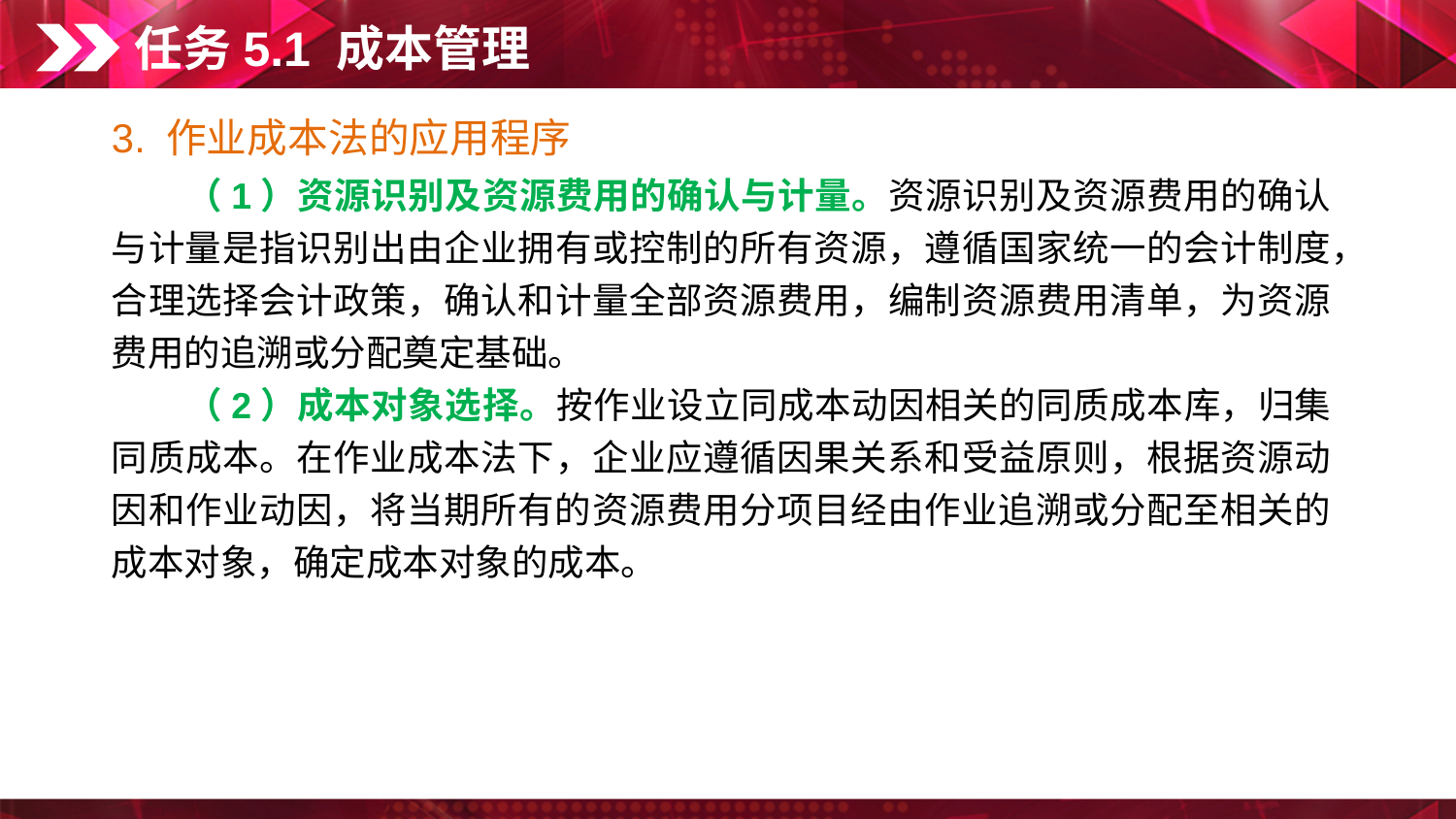

任务5.1 成本管理

3. 作业成本法的应用程序
　　（1）资源识别及资源费用的确认与计量。资源识别及资源费用的确认与计量是指识别出由企业拥有或控制的所有资源，遵循国家统一的会计制度，合理选择会计政策，确认和计量全部资源费用，编制资源费用清单，为资源费用的追溯或分配奠定基础。
　　（2）成本对象选择。按作业设立同成本动因相关的同质成本库，归集同质成本。在作业成本法下，企业应遵循因果关系和受益原则，根据资源动因和作业动因，将当期所有的资源费用分项目经由作业追溯或分配至相关的成本对象，确定成本对象的成本。